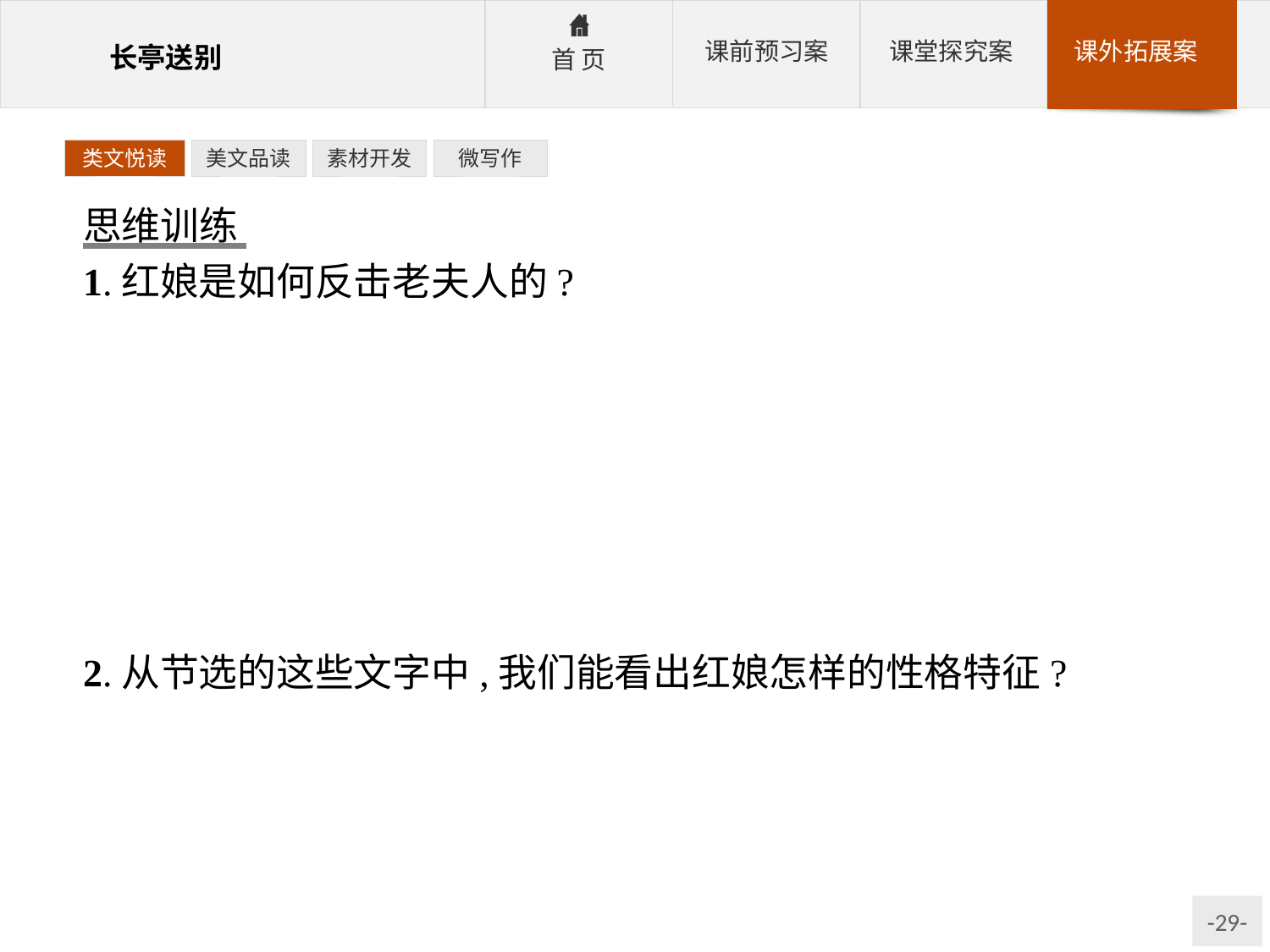

类文悦读
美文品读
素材开发
微写作
思维训练
1.红娘是如何反击老夫人的?
参考答案:红娘对老夫人的反击,运用的恰恰是老夫人要维护的封建纲常和家族利益。她先把张生和莺莺的私情告诉了老夫人,然后对老夫人说:“目下老夫人若不息其事,一来辱没相国家谱;二来张生日后名重天下,施恩于人,忍令反受其辱哉?使至官司,老夫人亦得治家不严之罪。”这几句话,真是以其人之道,还治其人之身,老夫人也只好默认了张生和莺莺的婚事。
2.从节选的这些文字中,我们能看出红娘怎样的性格特征?
参考答案:红娘能言善辩、通晓大义、机智过人、富于正义感。同时,在主仆地位悬殊、礼教严谨的封建家庭中,红娘不畏老夫人的威吓,而拒不知罪,镇静自若地晓之以理,实在是非有十分的胆量和强烈的反抗精神所不能的。